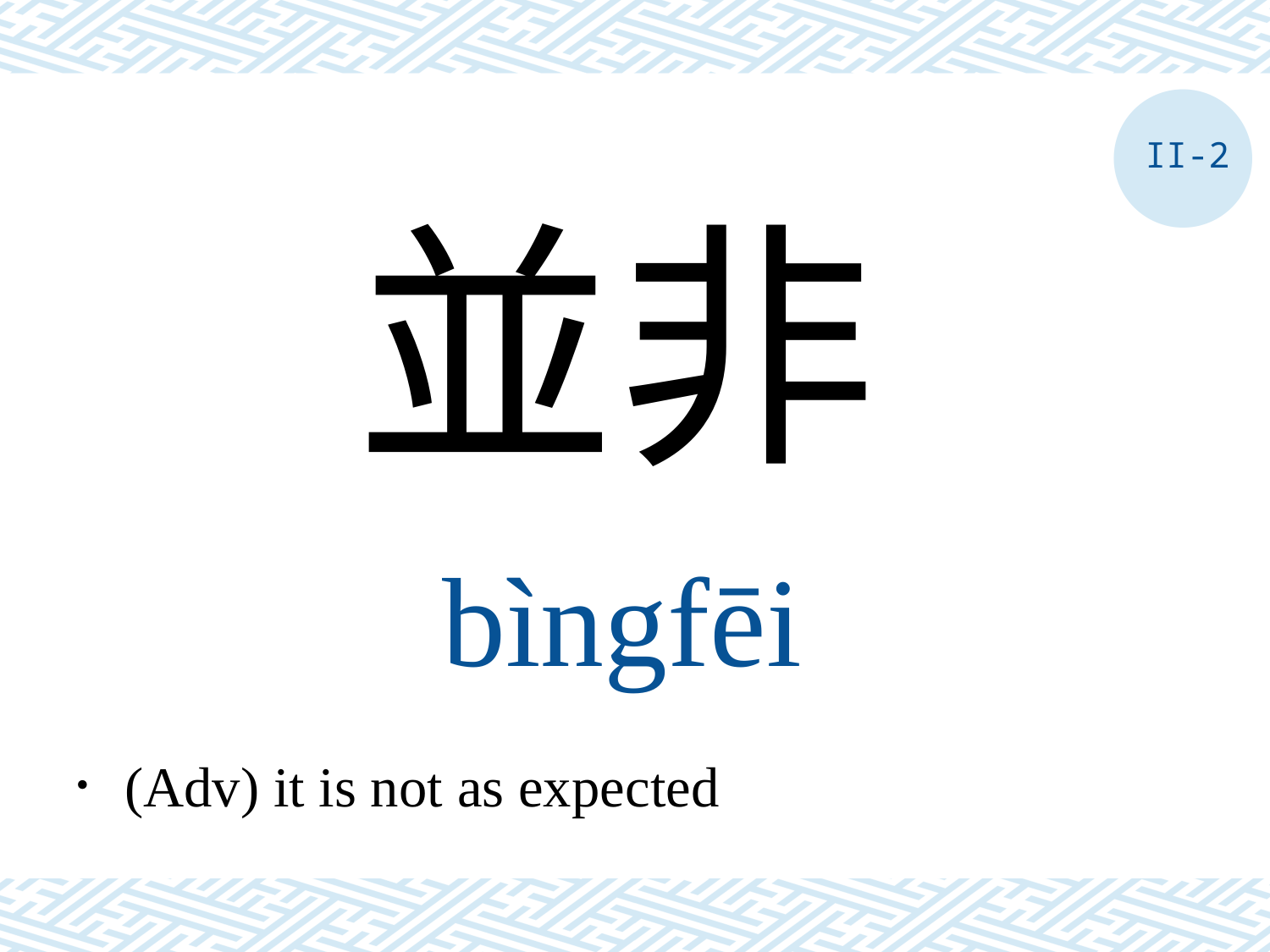

II-2

並非
bìngfēi
．(Adv) it is not as expected